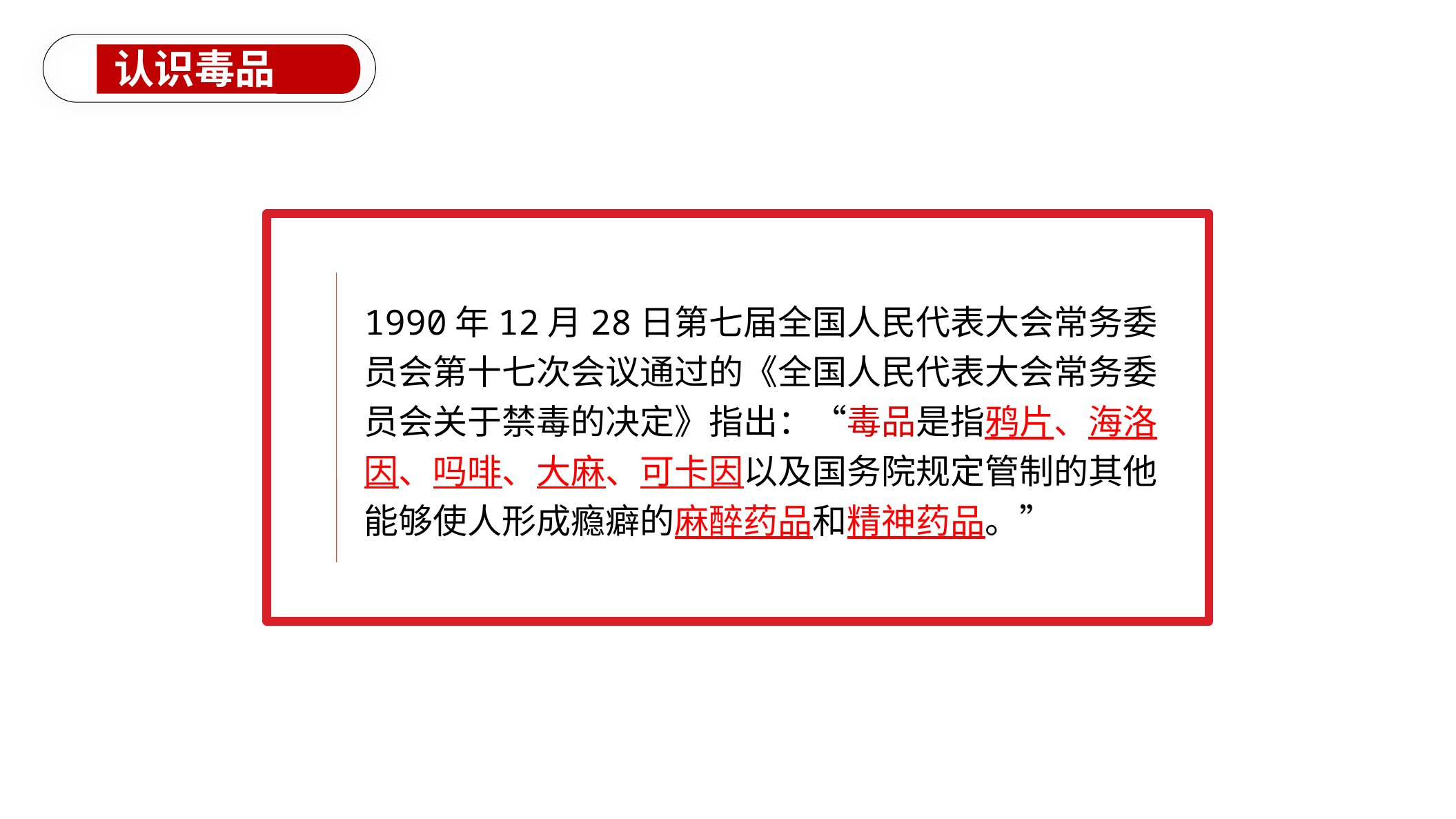

认识毒品

1990年12月28日第七届全国人民代表大会常务委员会第十七次会议通过的《全国人民代表大会常务委员会关于禁毒的决定》指出：“毒品是指鸦片、海洛因、吗啡、大麻、可卡因以及国务院规定管制的其他能够使人形成瘾癖的麻醉药品和精神药品。”
Part 1